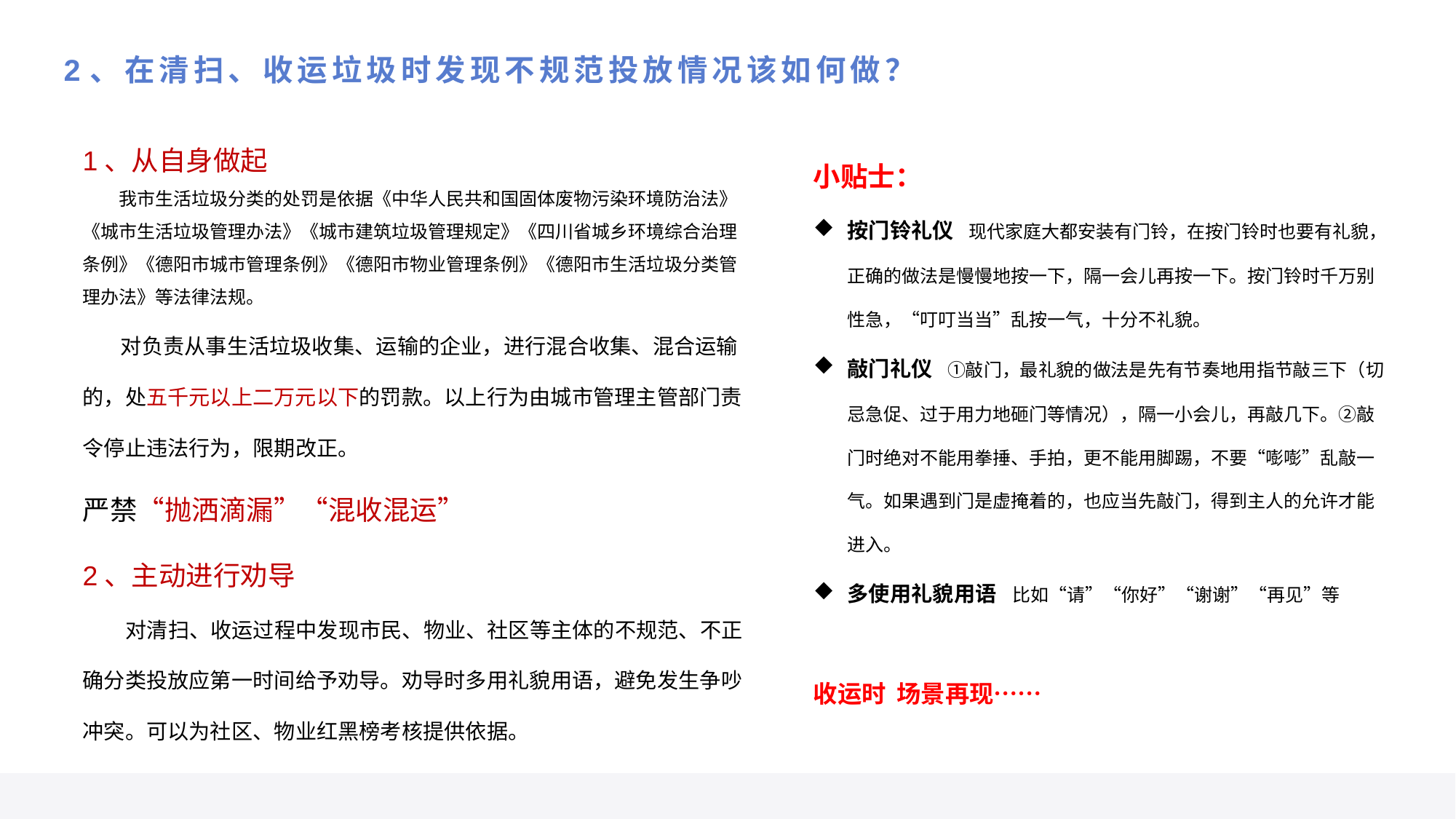

2、在清扫、收运垃圾时发现不规范投放情况该如何做？
小贴士：
按门铃礼仪   现代家庭大都安装有门铃，在按门铃时也要有礼貌，正确的做法是慢慢地按一下，隔一会儿再按一下。按门铃时千万别性急，“叮叮当当”乱按一气，十分不礼貌。
敲门礼仪   ①敲门，最礼貌的做法是先有节奏地用指节敲三下（切忌急促、过于用力地砸门等情况），隔一小会儿，再敲几下。②敲门时绝对不能用拳捶、手拍，更不能用脚踢，不要“嘭嘭”乱敲一气。如果遇到门是虚掩着的，也应当先敲门，得到主人的允许才能进入。
多使用礼貌用语    比如“请”“你好”“谢谢”“再见”等

收运时  场景再现……
1、从自身做起
        我市生活垃圾分类的处罚是依据《中华人民共和国固体废物污染环境防治法》《城市生活垃圾管理办法》《城市建筑垃圾管理规定》《四川省城乡环境综合治理条例》《德阳市城市管理条例》《德阳市物业管理条例》《德阳市生活垃圾分类管理办法》等法律法规。
       对负责从事生活垃圾收集、运输的企业，进行混合收集、混合运输的，处五千元以上二万元以下的罚款。以上行为由城市管理主管部门责令停止违法行为，限期改正。

严禁“抛洒滴漏”“混收混运”

2、主动进行劝导
        对清扫、收运过程中发现市民、物业、社区等主体的不规范、不正确分类投放应第一时间给予劝导。劝导时多用礼貌用语，避免发生争吵冲突。可以为社区、物业红黑榜考核提供依据。